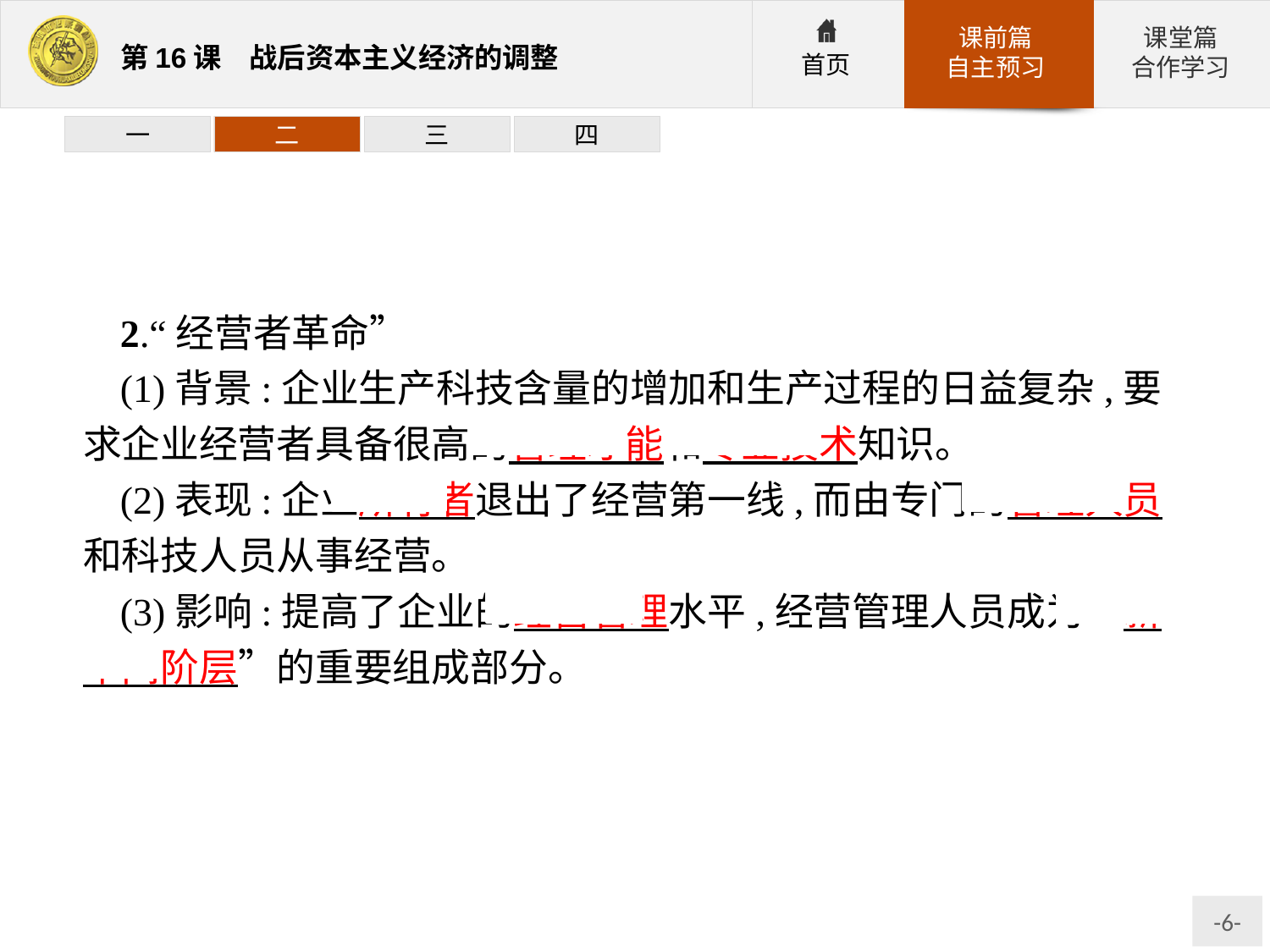

一
二
三
四
2.“经营者革命”
(1)背景:企业生产科技含量的增加和生产过程的日益复杂,要求企业经营者具备很高的管理才能和专业技术知识。
(2)表现:企业所有者退出了经营第一线,而由专门的管理人员和科技人员从事经营。
(3)影响:提高了企业的经营管理水平,经营管理人员成为“新中间阶层”的重要组成部分。